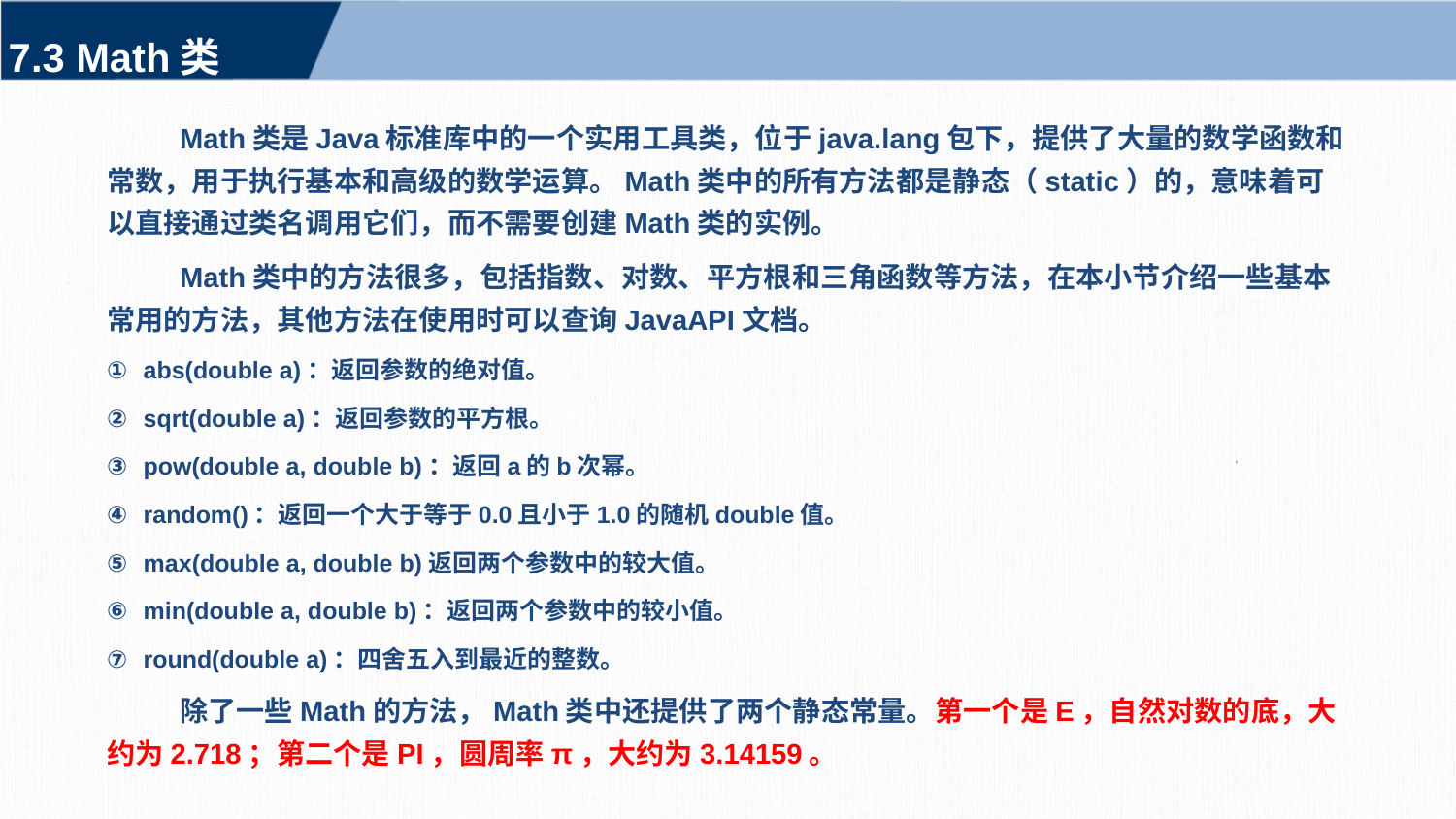

7.3 Math类

Math类是Java标准库中的一个实用工具类，位于java.lang包下，提供了大量的数学函数和常数，用于执行基本和高级的数学运算。Math类中的所有方法都是静态（static）的，意味着可以直接通过类名调用它们，而不需要创建Math类的实例。
Math类中的方法很多，包括指数、对数、平方根和三角函数等方法，在本小节介绍一些基本常用的方法，其他方法在使用时可以查询JavaAPI文档。
abs(double a)：返回参数的绝对值。
sqrt(double a)：返回参数的平方根。
pow(double a, double b)：返回a的b次幂。
random()：返回一个大于等于0.0且小于1.0的随机double值。
max(double a, double b)返回两个参数中的较大值。
min(double a, double b)：返回两个参数中的较小值。
round(double a)：四舍五入到最近的整数。
除了一些Math的方法，Math类中还提供了两个静态常量。第一个是E，自然对数的底，大约为2.718；第二个是PI，圆周率π，大约为3.14159。